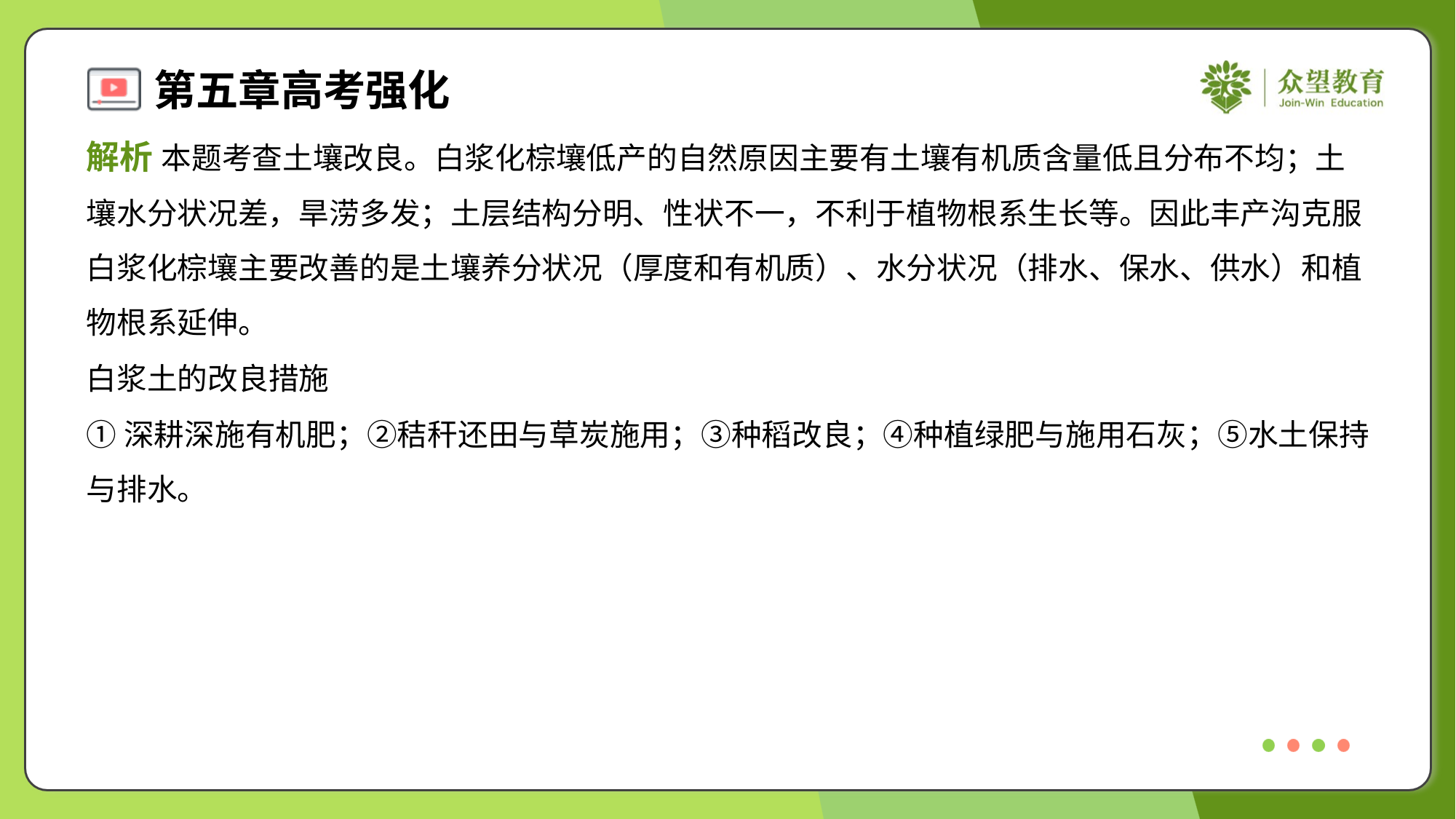

解析 本题考查土壤改良。白浆化棕壤低产的自然原因主要有土壤有机质含量低且分布不均；土
壤水分状况差，旱涝多发；土层结构分明、性状不一，不利于植物根系生长等。因此丰产沟克服
白浆化棕壤主要改善的是土壤养分状况（厚度和有机质）、水分状况（排水、保水、供水）和植
物根系延伸。
白浆土的改良措施
①深耕深施有机肥；②秸秆还田与草炭施用；③种稻改良；④种植绿肥与施用石灰；⑤水土保持
与排水。